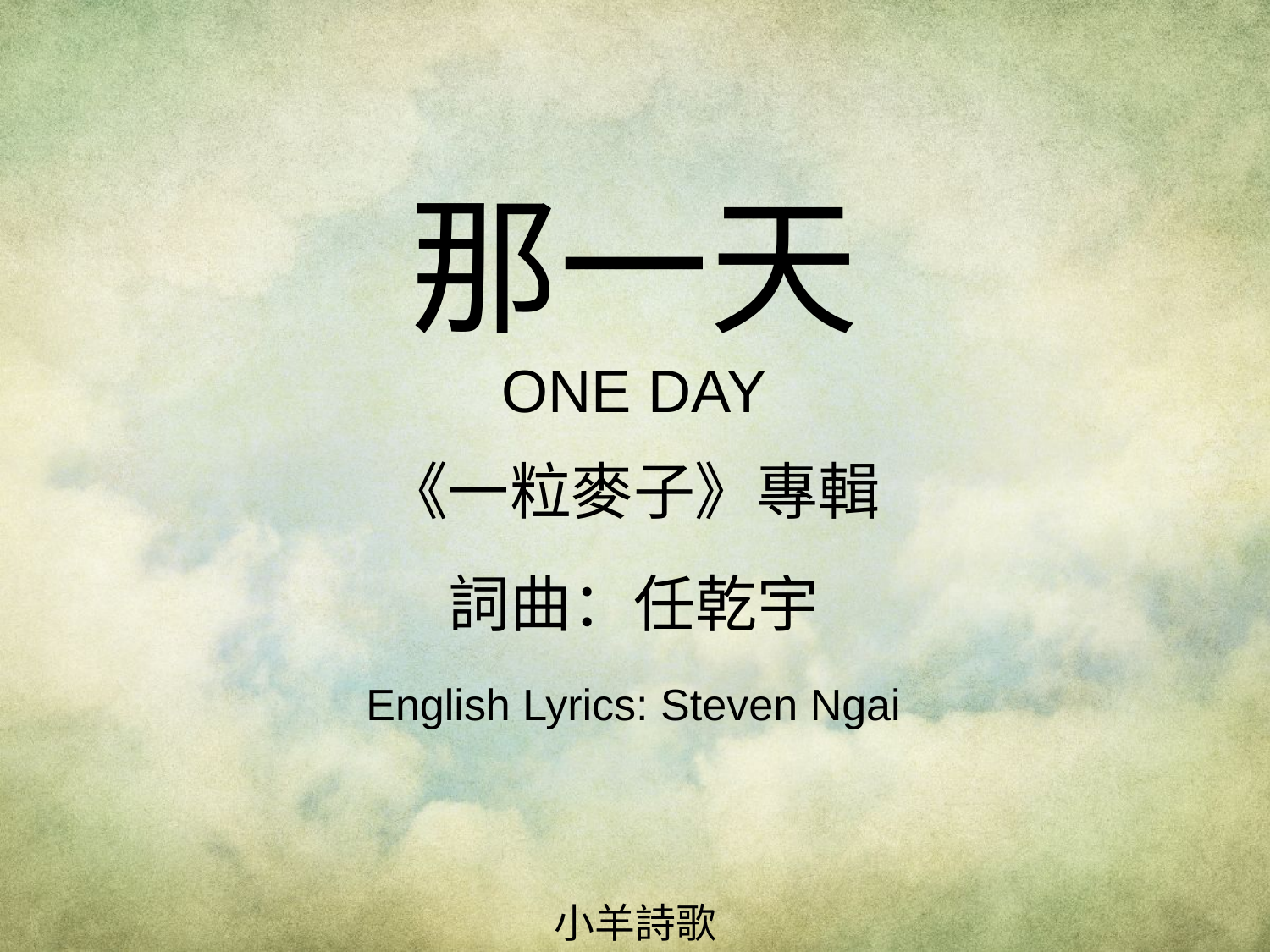

那一天

ONE DAY

# 《一粒麥子》專輯 詞曲：任乾宇 English Lyrics: Steven Ngai
小羊詩歌